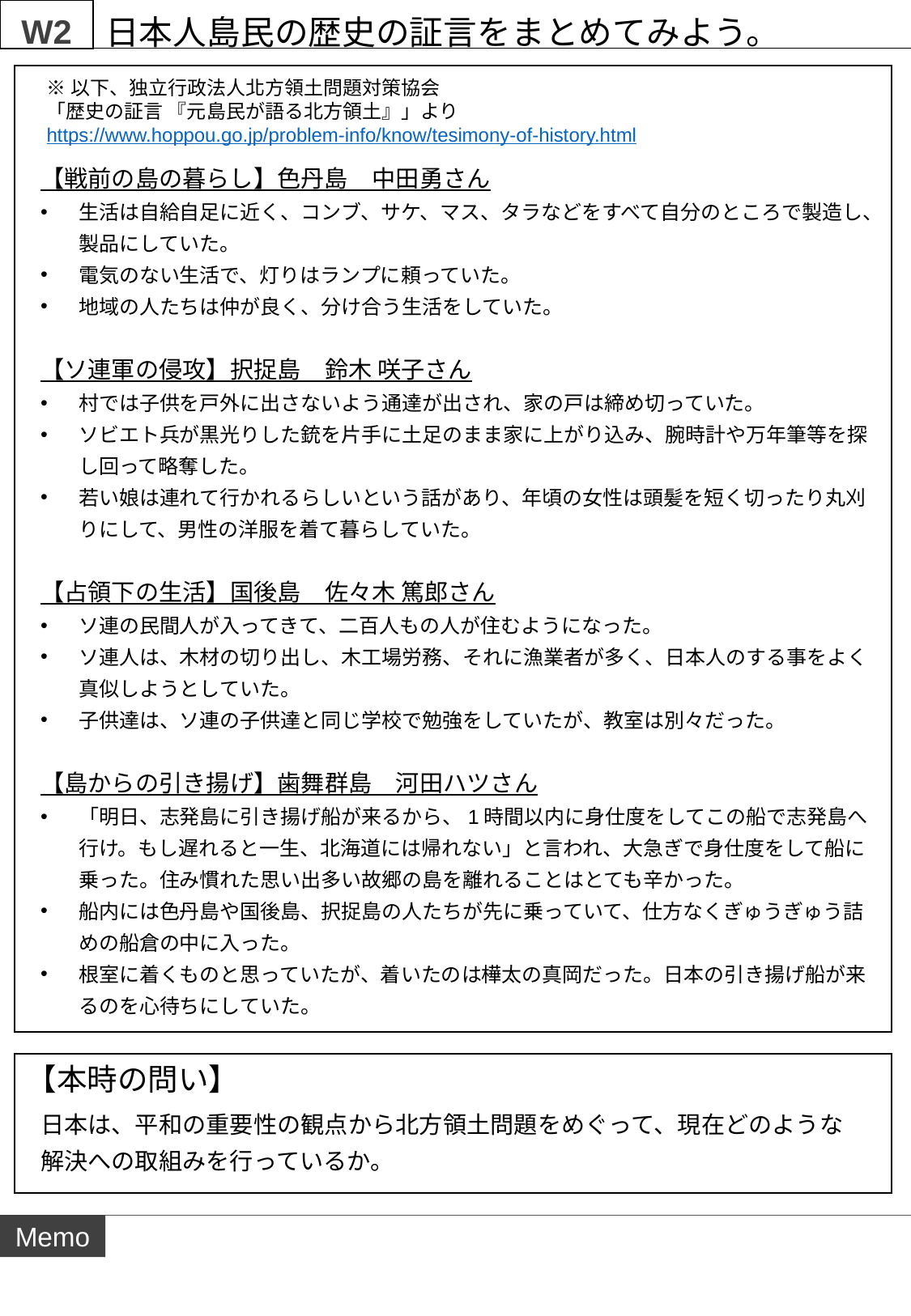

W2
日本人島民の歴史の証言をまとめてみよう。

※以下、独立行政法人北方領土問題対策協会
「歴史の証言 『元島民が語る北方領土』」より
https://www.hoppou.go.jp/problem-info/know/tesimony-of-history.html
【戦前の島の暮らし】色丹島　中田勇さん
生活は自給自足に近く、コンブ、サケ、マス、タラなどをすべて自分のところで製造し、製品にしていた。
電気のない生活で、灯りはランプに頼っていた。
地域の人たちは仲が良く、分け合う生活をしていた。

【ソ連軍の侵攻】択捉島　鈴木 咲子さん
村では子供を戸外に出さないよう通達が出され、家の戸は締め切っていた。
ソビエト兵が黒光りした銃を片手に土足のまま家に上がり込み、腕時計や万年筆等を探し回って略奪した。
若い娘は連れて行かれるらしいという話があり、年頃の女性は頭髪を短く切ったり丸刈りにして、男性の洋服を着て暮らしていた。

【占領下の生活】国後島　佐々木 篤郎さん
ソ連の民間人が入ってきて、二百人もの人が住むようになった。
ソ連人は、木材の切り出し、木工場労務、それに漁業者が多く、日本人のする事をよく真似しようとしていた。
子供達は、ソ連の子供達と同じ学校で勉強をしていたが、教室は別々だった。

【島からの引き揚げ】歯舞群島　河田ハツさん
「明日、志発島に引き揚げ船が来るから、1時間以内に身仕度をしてこの船で志発島へ行け。もし遅れると一生、北海道には帰れない」と言われ、大急ぎで身仕度をして船に乗った。住み慣れた思い出多い故郷の島を離れることはとても辛かった。
船内には色丹島や国後島、択捉島の人たちが先に乗っていて、仕方なくぎゅうぎゅう詰めの船倉の中に入った。
根室に着くものと思っていたが、着いたのは樺太の真岡だった。日本の引き揚げ船が来るのを心待ちにしていた。
【本時の問い】
日本は、平和の重要性の観点から北方領土問題をめぐって、現在どのような解決への取組みを行っているか。
Memo